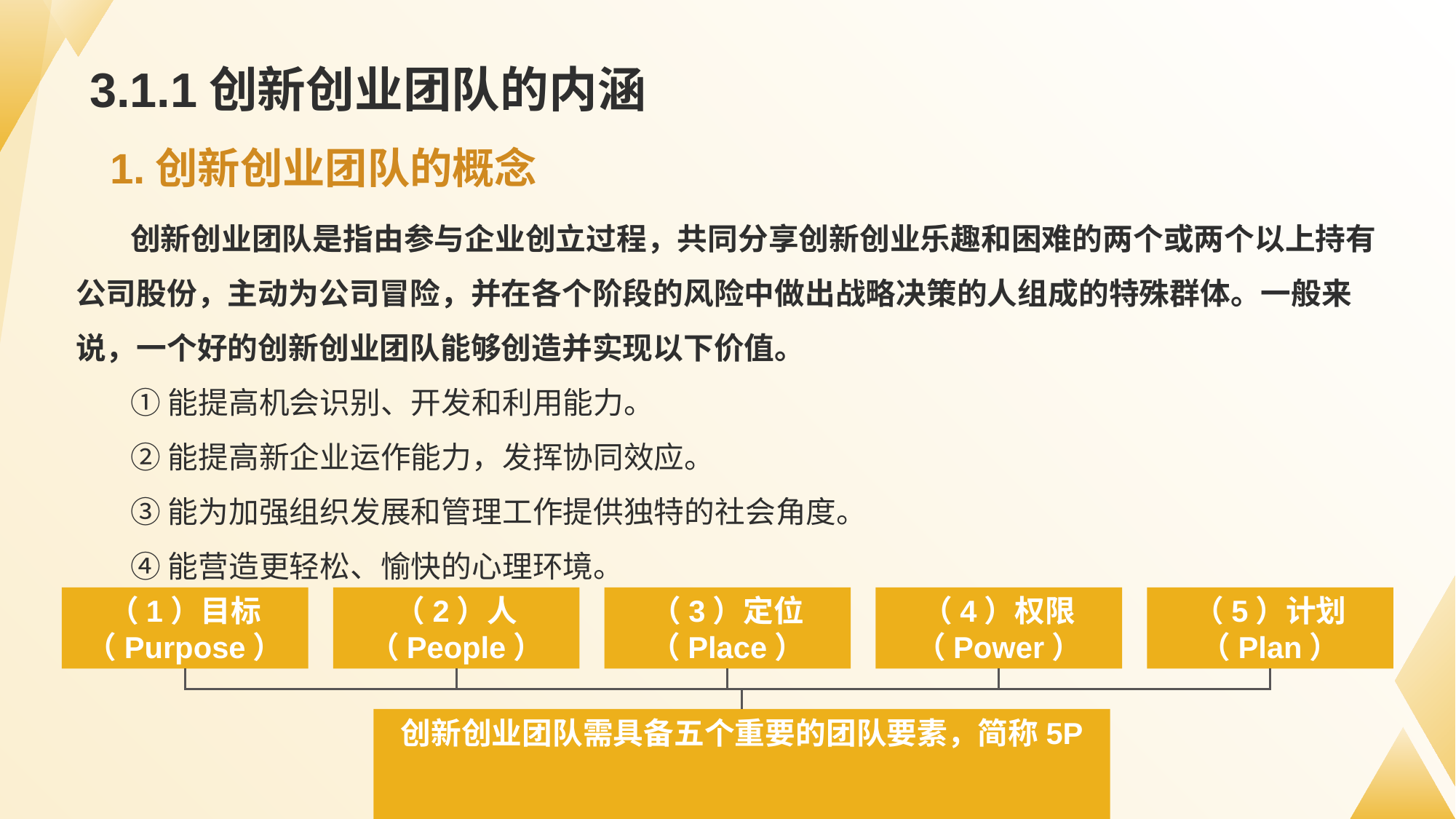

# 3.1.1创新创业团队的内涵
1.创新创业团队的概念
创新创业团队是指由参与企业创立过程，共同分享创新创业乐趣和困难的两个或两个以上持有公司股份，主动为公司冒险，并在各个阶段的风险中做出战略决策的人组成的特殊群体。一般来说，一个好的创新创业团队能够创造并实现以下价值。
①能提高机会识别、开发和利用能力。
②能提高新企业运作能力，发挥协同效应。
③能为加强组织发展和管理工作提供独特的社会角度。
④能营造更轻松、愉快的心理环境。
（1）目标
（Purpose）
（2）人
（People）
（3）定位
（Place）
（4）权限
（Power）
（5）计划
（Plan）
创新创业团队需具备五个重要的团队要素，简称5P